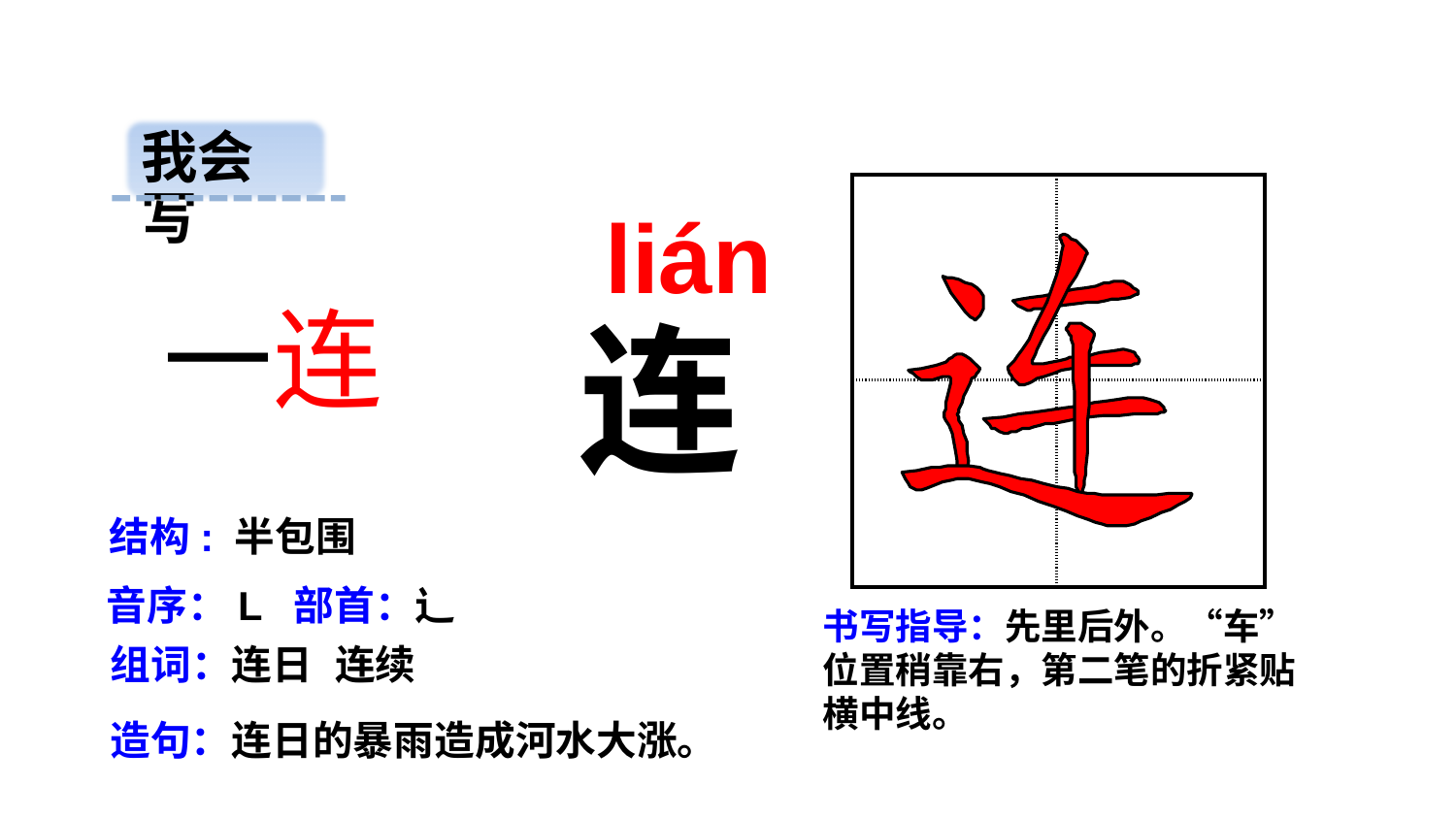

我会写

|  |  |
| --- | --- |
|  |  |
   lián

一连
连

结构: 半包围
音序：L  部首：辶
书写指导：先里后外。“车”位置稍靠右，第二笔的折紧贴横中线。
组词：连日  连续
造句：连日的暴雨造成河水大涨。